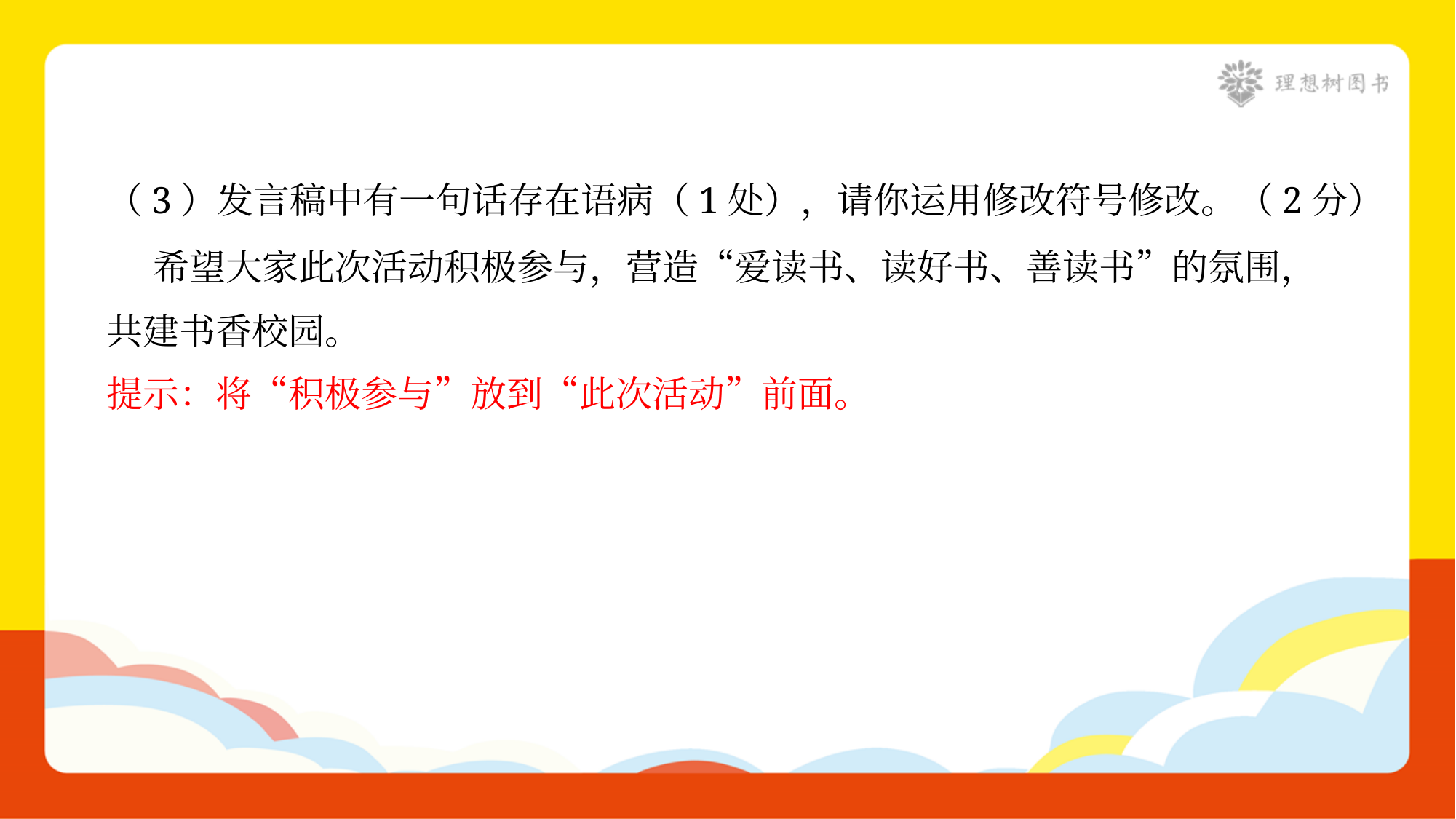

（3）发言稿中有一句话存在语病（1处），请你运用修改符号修改。（2分）
    希望大家此次活动积极参与，营造“爱读书、读好书、善读书”的氛围，
共建书香校园。
提示：将“积极参与”放到“此次活动”前面。